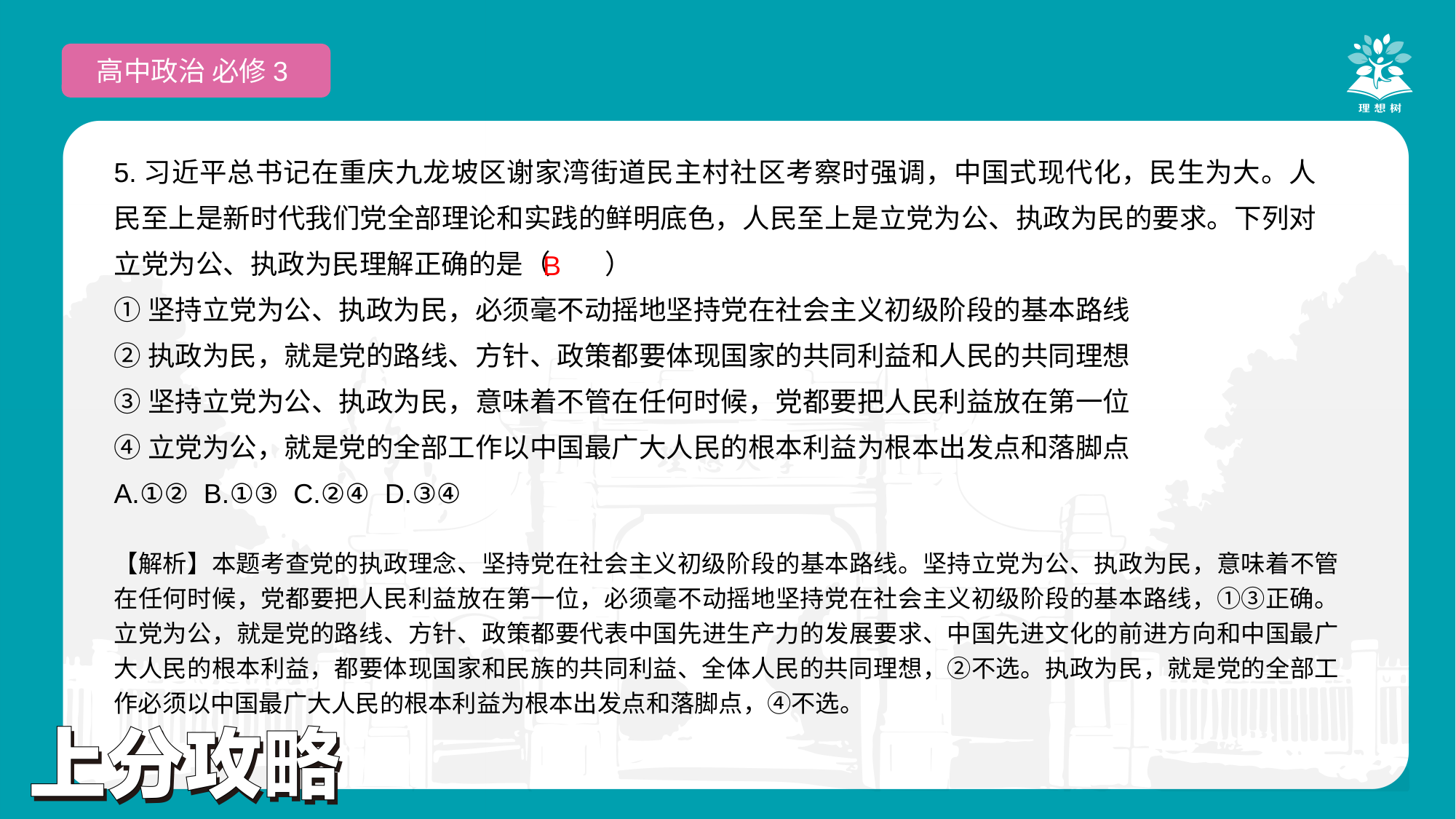

高中政治 必修3
5.习近平总书记在重庆九龙坡区谢家湾街道民主村社区考察时强调，中国式现代化，民生为大。人民至上是新时代我们党全部理论和实践的鲜明底色，人民至上是立党为公、执政为民的要求。下列对立党为公、执政为民理解正确的是（　　）
①坚持立党为公、执政为民，必须毫不动摇地坚持党在社会主义初级阶段的基本路线
②执政为民，就是党的路线、方针、政策都要体现国家的共同利益和人民的共同理想
③坚持立党为公、执政为民，意味着不管在任何时候，党都要把人民利益放在第一位
④立党为公，就是党的全部工作以中国最广大人民的根本利益为根本出发点和落脚点
A.①②  B.①③  C.②④  D.③④
B
【解析】本题考查党的执政理念、坚持党在社会主义初级阶段的基本路线。坚持立党为公、执政为民，意味着不管在任何时候，党都要把人民利益放在第一位，必须毫不动摇地坚持党在社会主义初级阶段的基本路线，①③正确。立党为公，就是党的路线、方针、政策都要代表中国先进生产力的发展要求、中国先进文化的前进方向和中国最广大人民的根本利益，都要体现国家和民族的共同利益、全体人民的共同理想，②不选。执政为民，就是党的全部工作必须以中国最广大人民的根本利益为根本出发点和落脚点，④不选。